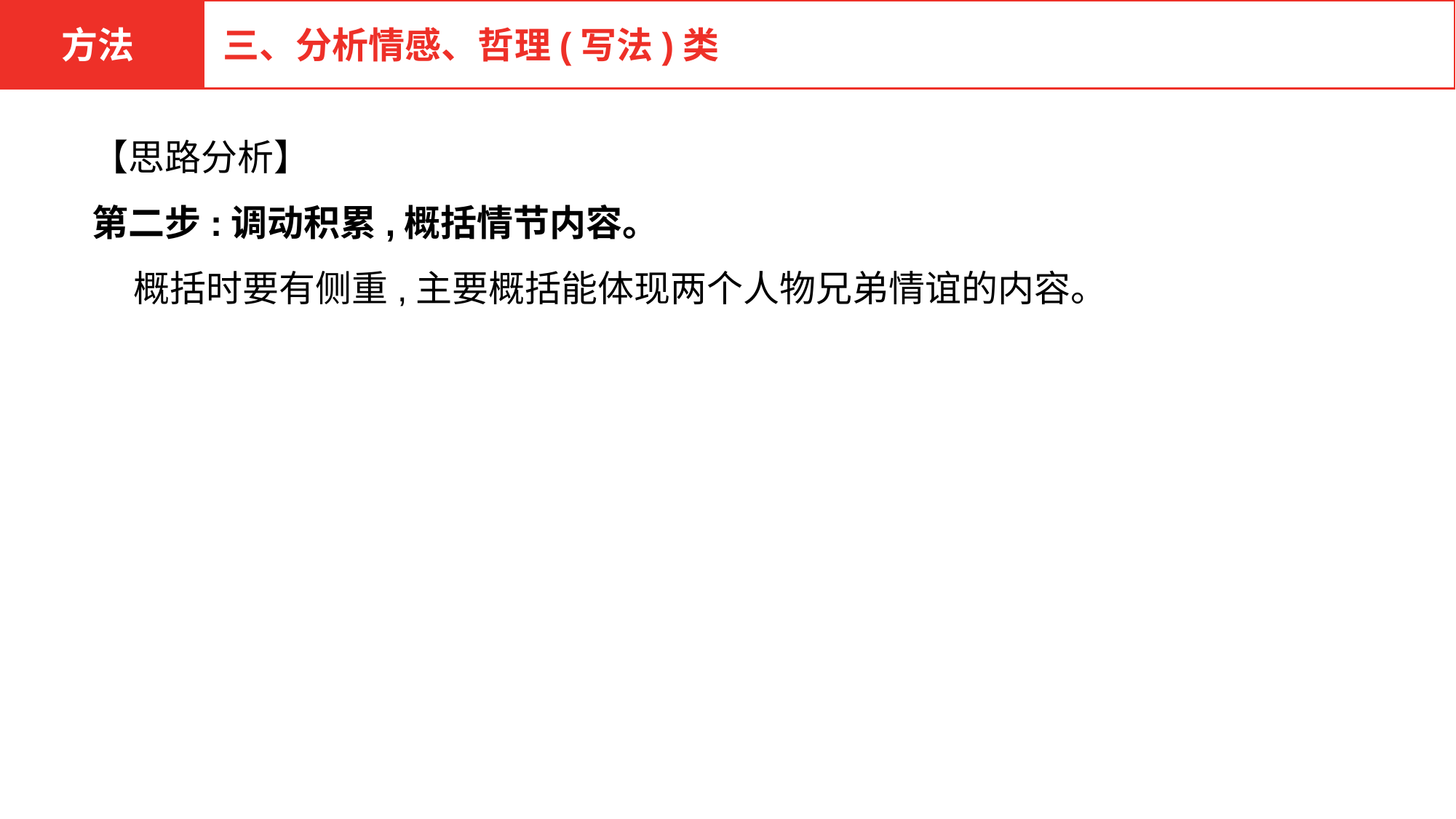

方法
三、分析情感、哲理(写法)类
【思路分析】
第二步:调动积累,概括情节内容。
    概括时要有侧重,主要概括能体现两个人物兄弟情谊的内容。